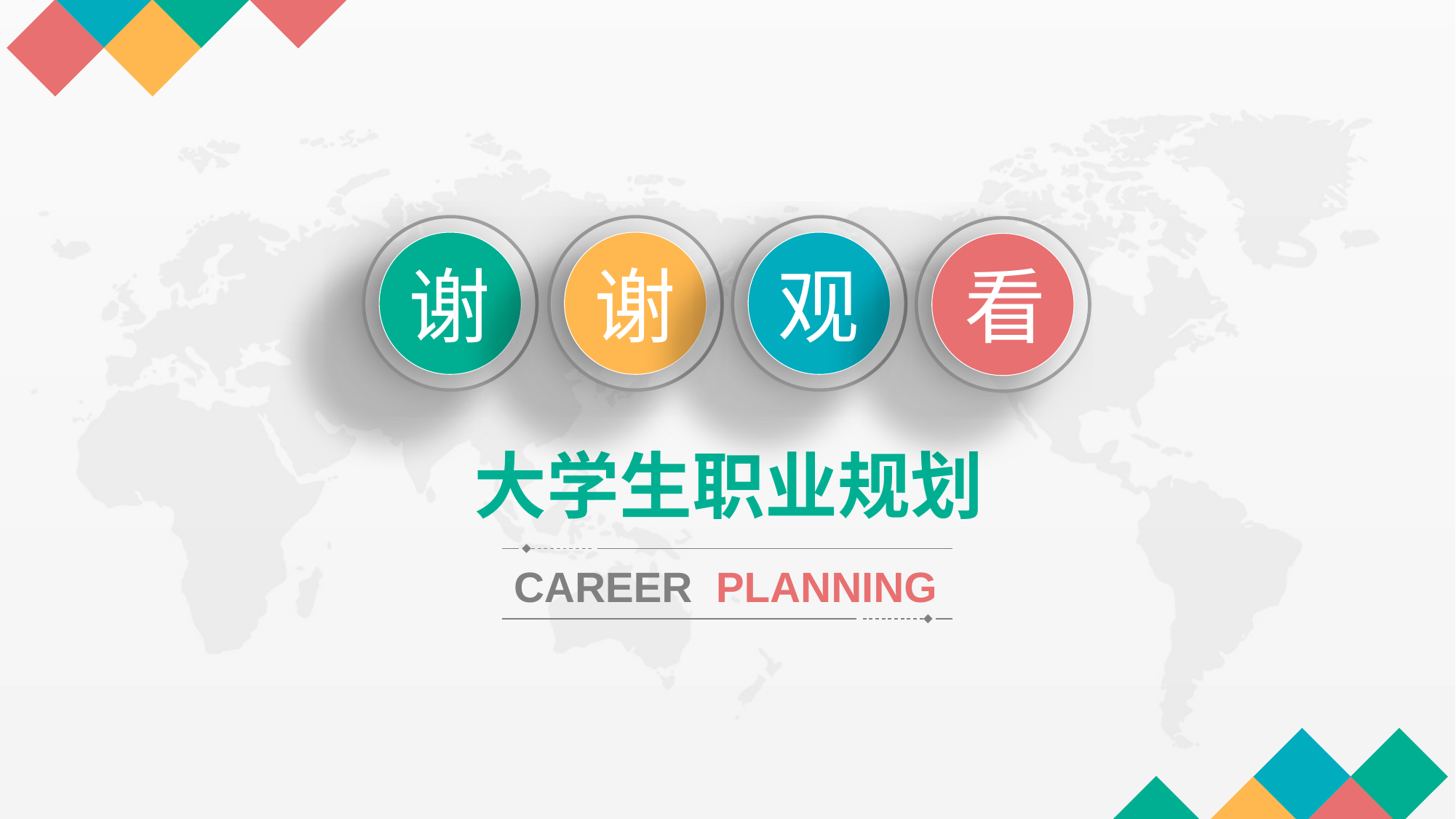

谢
谢
观
看
大学生职业规划
CAREER  PLANNING